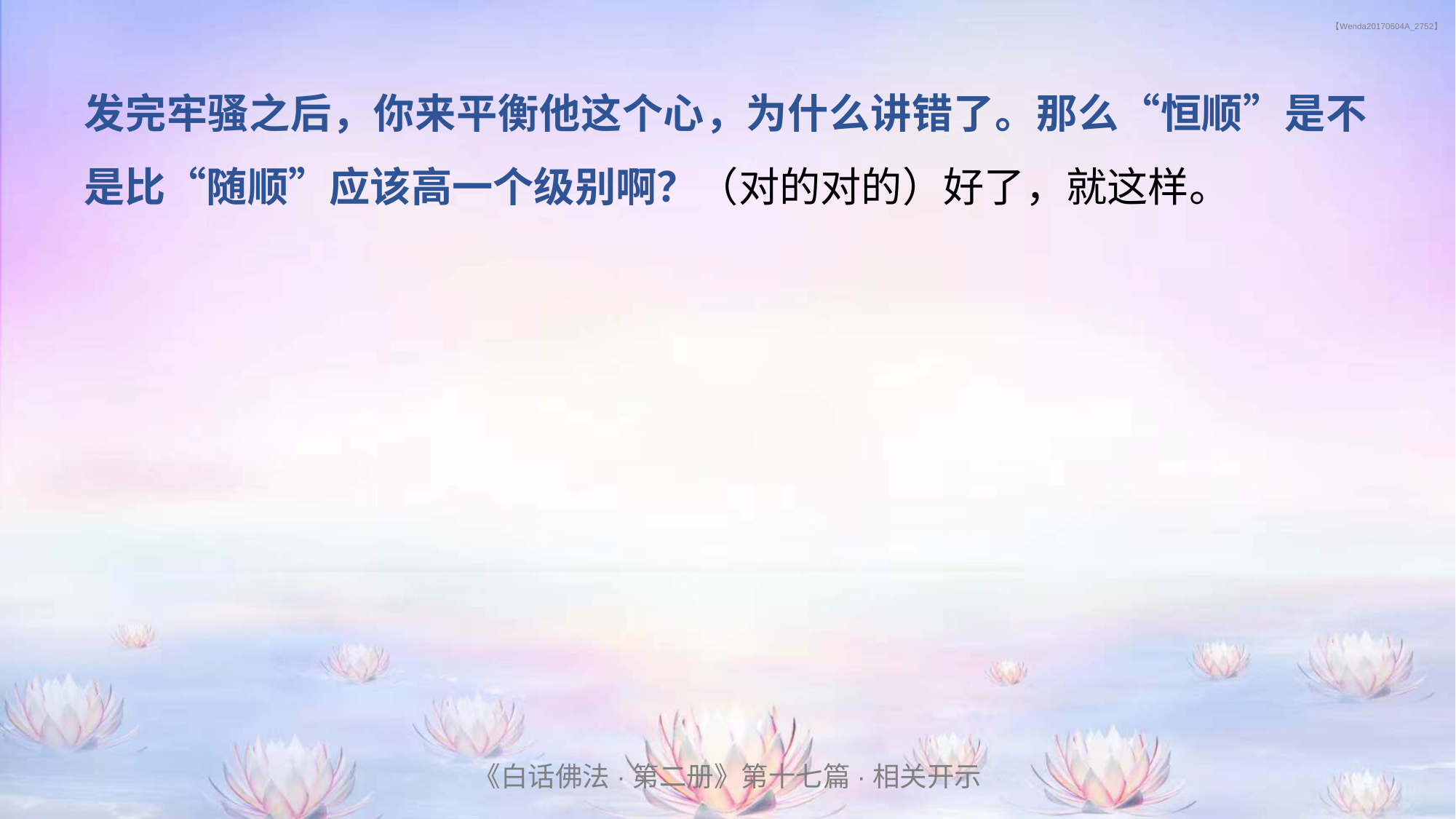

# 【Wenda20170604A_2752】
发完牢骚之后，你来平衡他这个心，为什么讲错了。那么“恒顺”是不是比“随顺”应该高一个级别啊？（对的对的）好了，就这样。
《白话佛法·第二册》第十七篇·相关开示